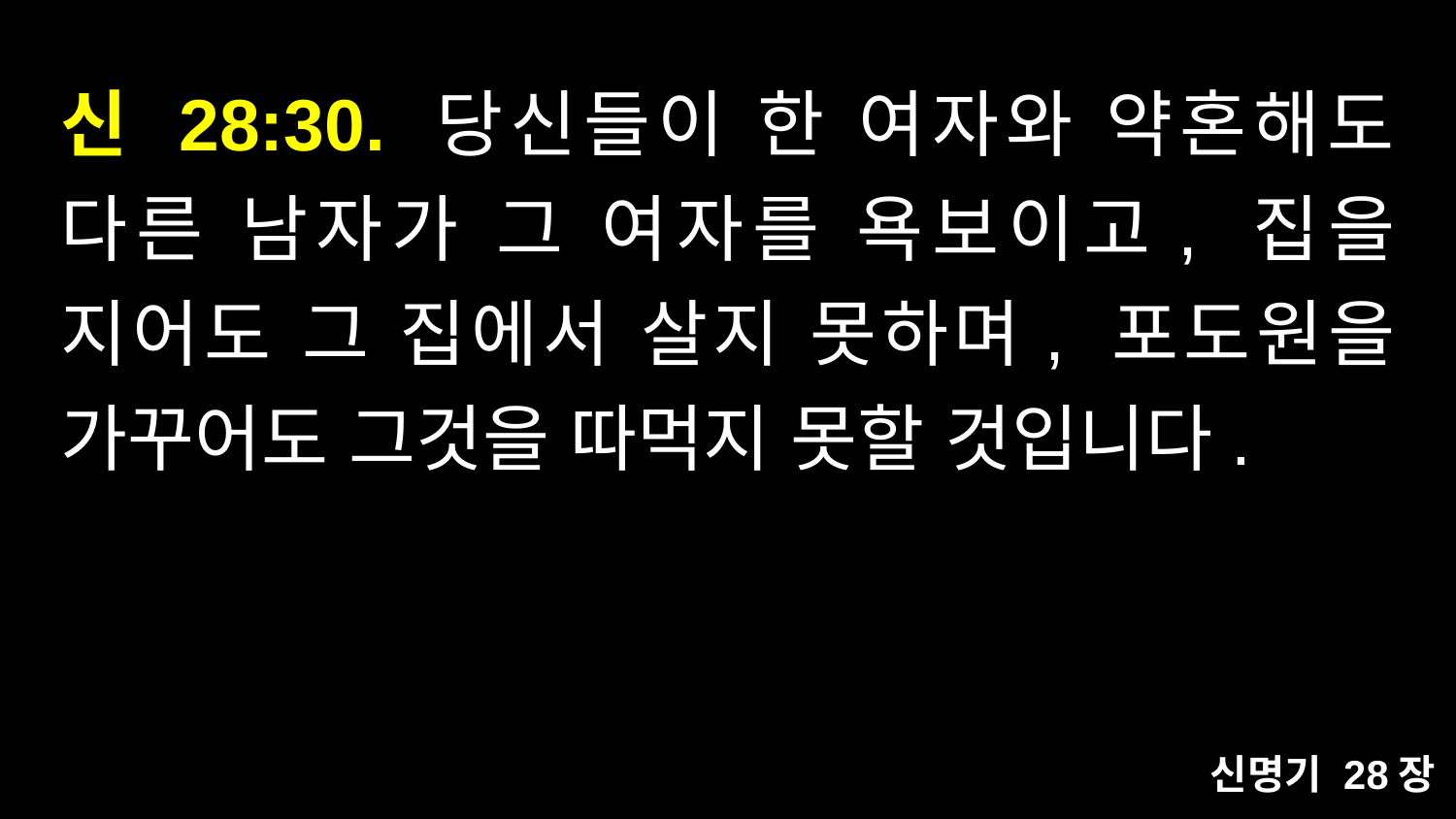

# 신 28:30. 당신들이 한 여자와 약혼해도 다른 남자가 그 여자를 욕보이고, 집을 지어도 그 집에서 살지 못하며, 포도원을 가꾸어도 그것을 따먹지 못할 것입니다.
신명기 28장